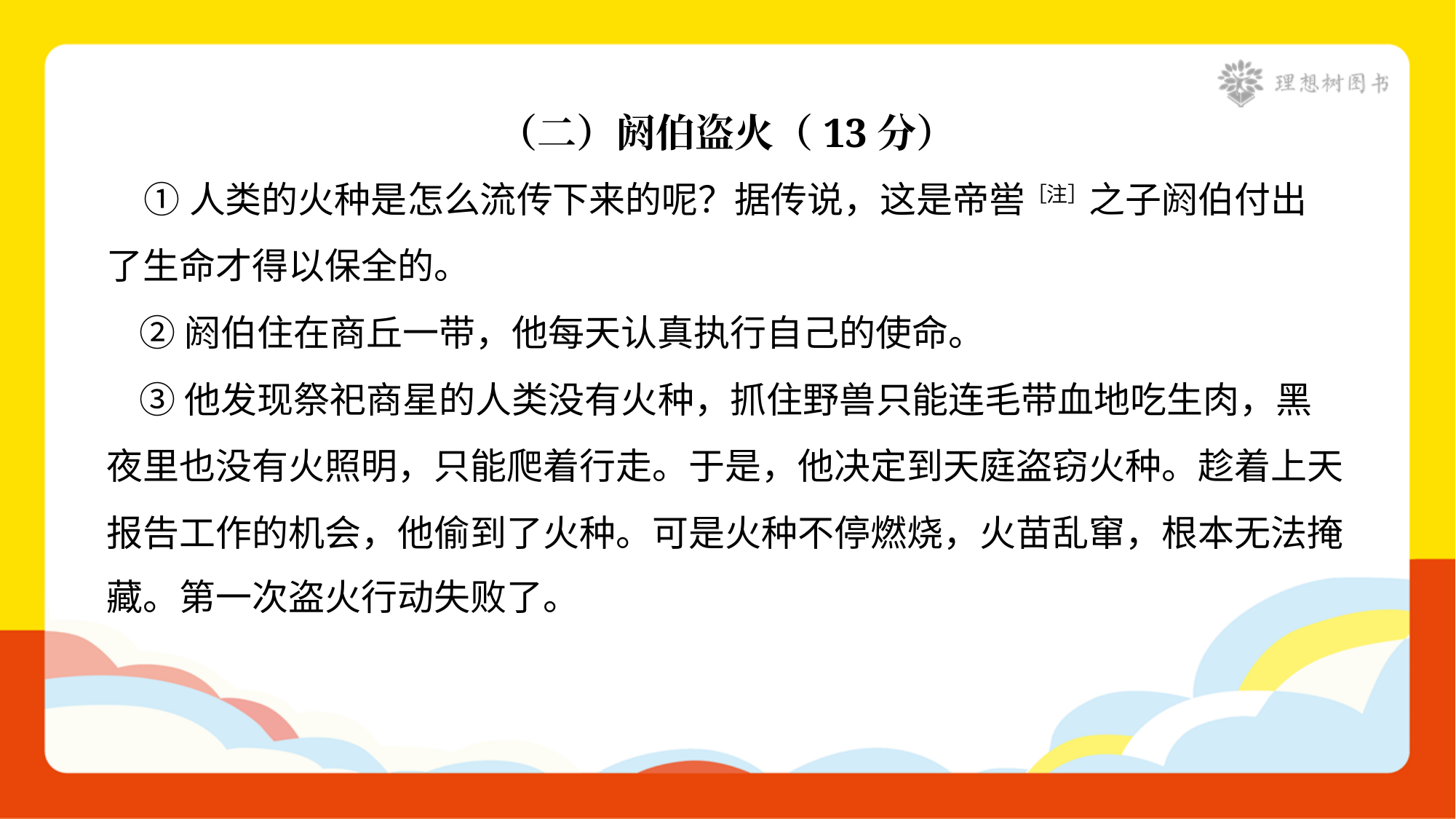

（二）阏伯盗火（13分）
    ①人类的火种是怎么流传下来的呢？据传说，这是帝喾［注］之子阏伯付出
了生命才得以保全的。
    ②阏伯住在商丘一带，他每天认真执行自己的使命。
    ③他发现祭祀商星的人类没有火种，抓住野兽只能连毛带血地吃生肉，黑
夜里也没有火照明，只能爬着行走。于是，他决定到天庭盗窃火种。趁着上天
报告工作的机会，他偷到了火种。可是火种不停燃烧，火苗乱窜，根本无法掩
藏。第一次盗火行动失败了。